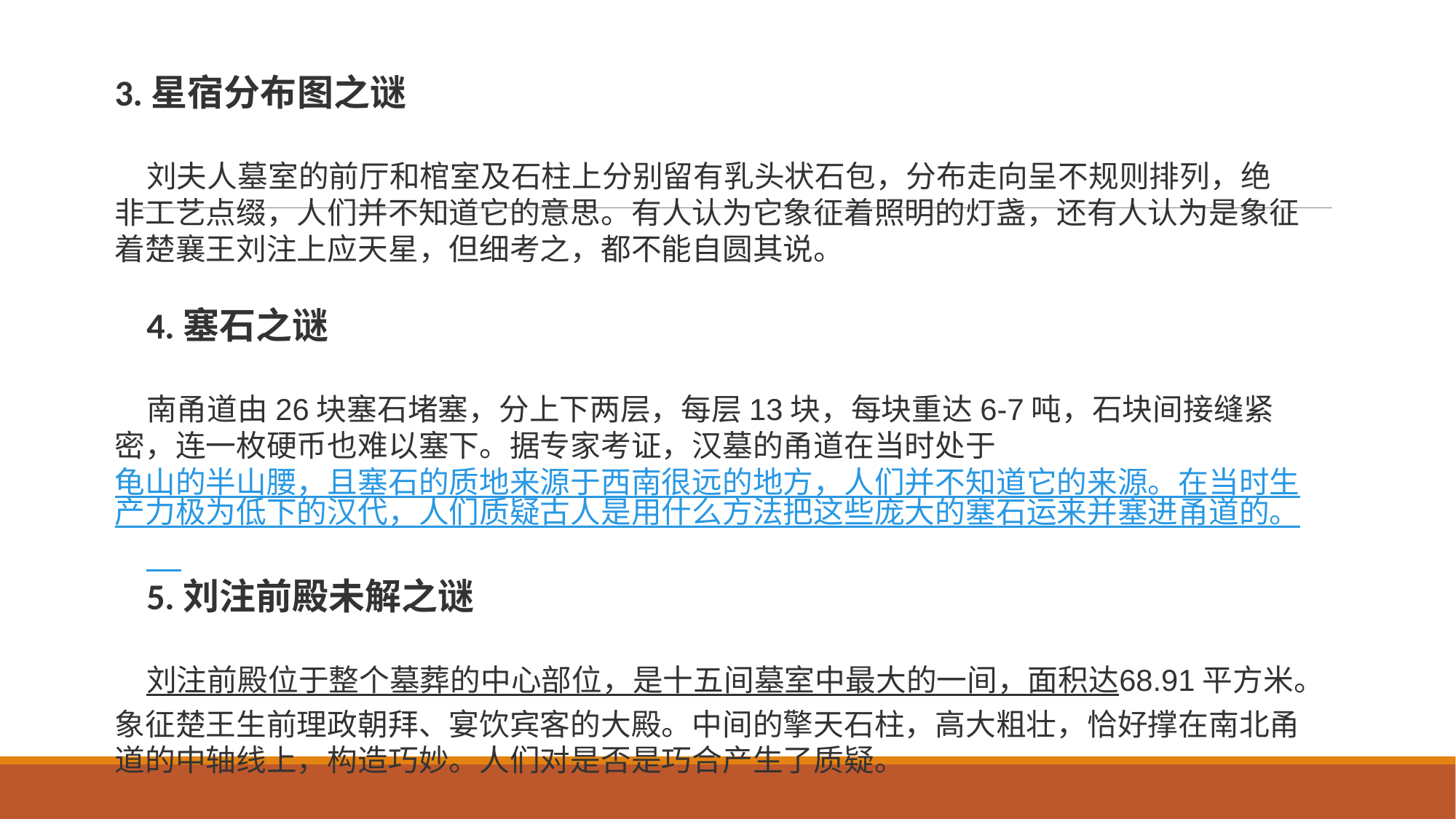

3.星宿分布图之谜

刘夫人墓室的前厅和棺室及石柱上分别留有乳头状石包，分布走向呈不规则排列，绝非工艺点缀，人们并不知道它的意思。有人认为它象征着照明的灯盏，还有人认为是象征着楚襄王刘注上应天星，但细考之，都不能自圆其说。

4.塞石之谜

南甬道由26块塞石堵塞，分上下两层，每层13块，每块重达6-7吨，石块间接缝紧密，连一枚硬币也难以塞下。据专家考证，汉墓的甬道在当时处于龟山的半山腰，且塞石的质地来源于西南很远的地方，人们并不知道它的来源。在当时生产力极为低下的汉代，人们质疑古人是用什么方法把这些庞大的塞石运来并塞进甬道的。

5.刘注前殿未解之谜

刘注前殿位于整个墓葬的中心部位，是十五间墓室中最大的一间，面积达68.91平方米。象征楚王生前理政朝拜、宴饮宾客的大殿。中间的擎天石柱，高大粗壮，恰好撑在南北甬道的中轴线上，构造巧妙。人们对是否是巧合产生了质疑。